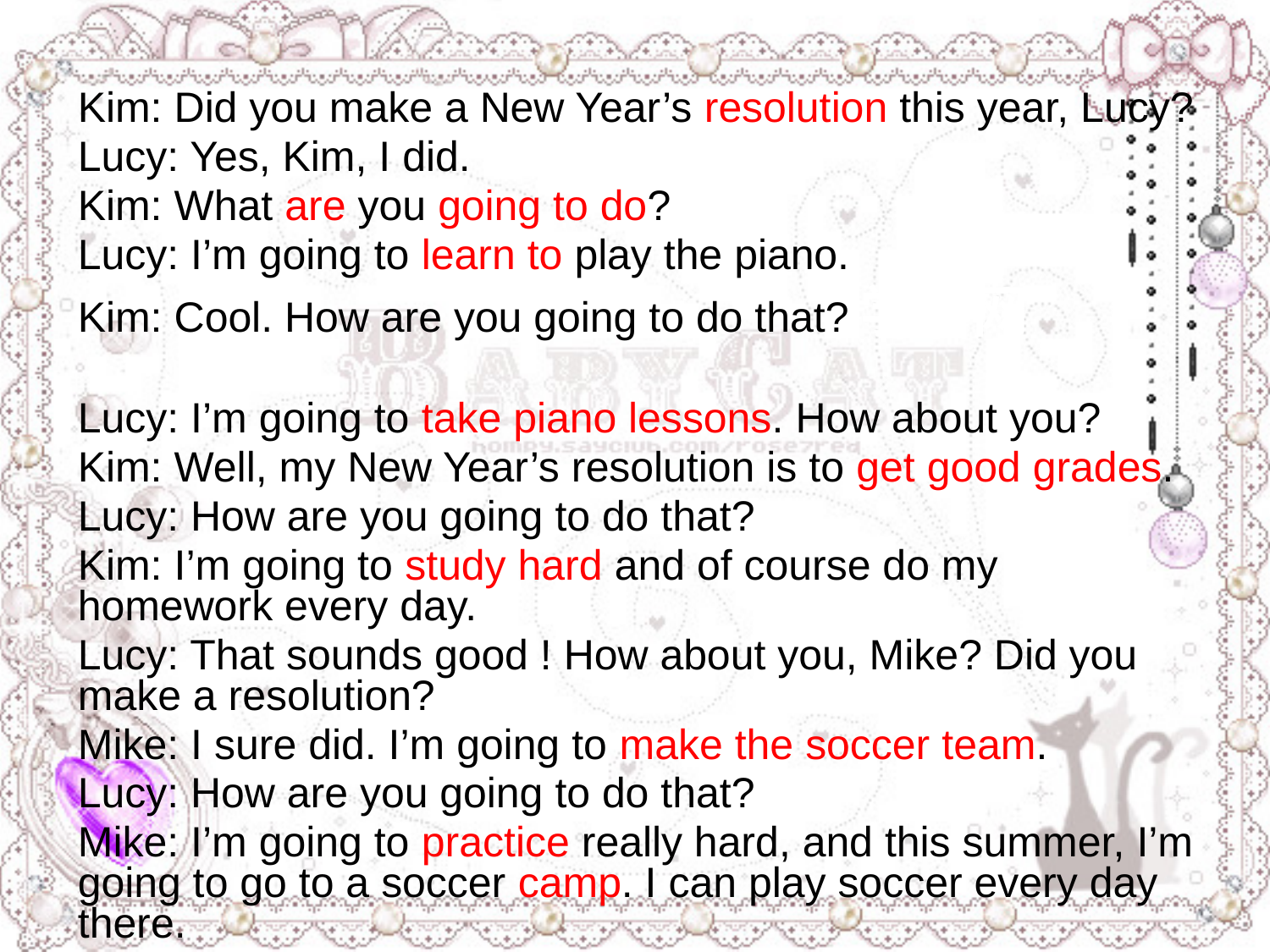

Kim: Did you make a New Year’s resolution this year, Lucy?
Lucy: Yes, Kim, I did.
Kim: What are you going to do?
Lucy: I’m going to learn to play the piano.
Kim: Cool. How are you going to do that?学科网

Lucy: I’m going to take piano lessons. How about you?
Kim: Well, my New Year’s resolution is to get good grades.
Lucy: How are you going to do that?
Kim: I’m going to study hard and of course do my homework every day.
Lucy: That sounds good ! How about you, Mike? Did you make a resolution?
Mike: I sure did. I’m going to make the soccer team.
Lucy: How are you going to do that?
Mike: I’m going to practice really hard, and this summer, I’m going to go to a soccer camp. I can play soccer every day there.